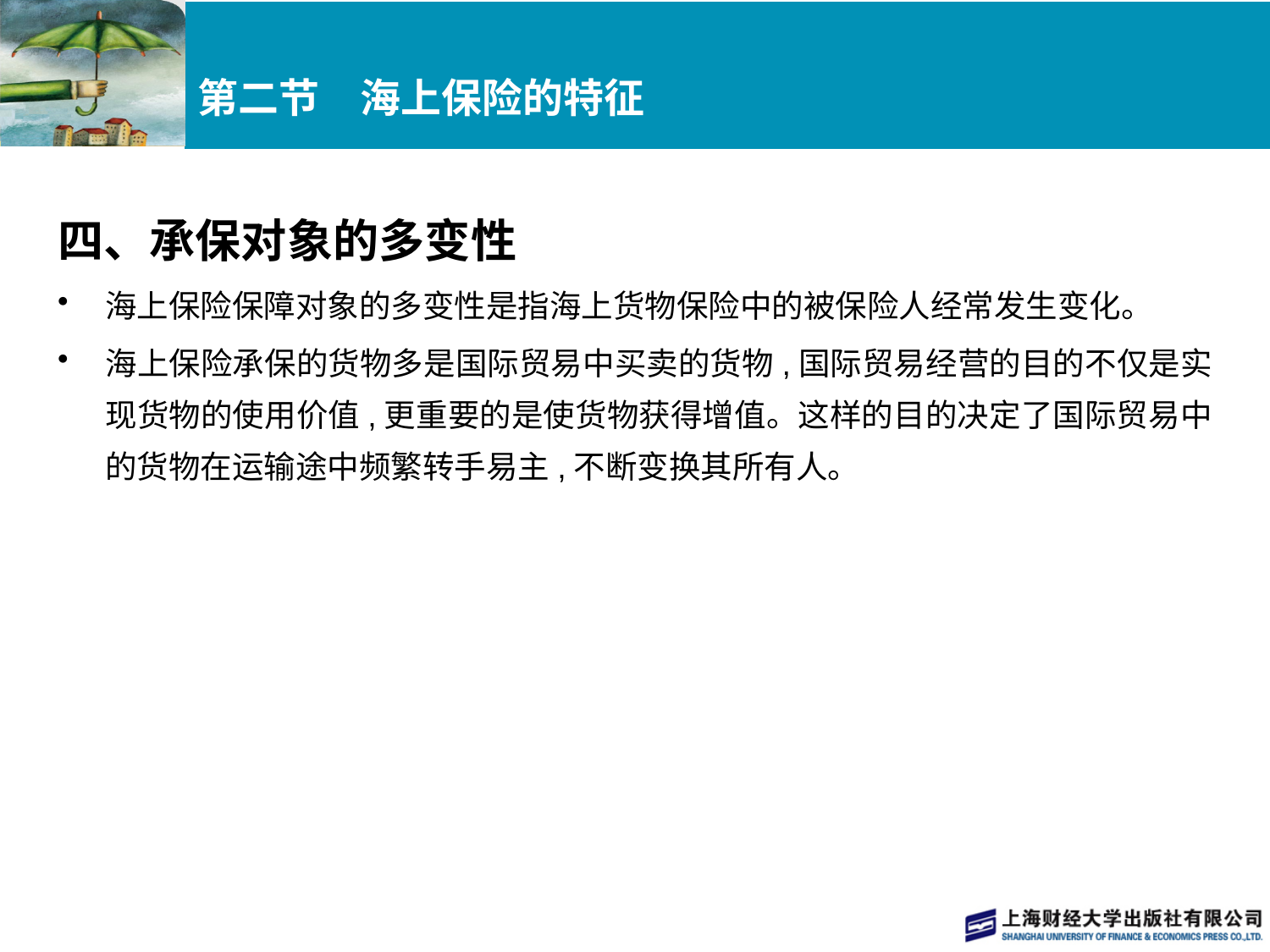

# 第二节　海上保险的特征
四、承保对象的多变性
海上保险保障对象的多变性是指海上货物保险中的被保险人经常发生变化。
海上保险承保的货物多是国际贸易中买卖的货物,国际贸易经营的目的不仅是实现货物的使用价值,更重要的是使货物获得增值。这样的目的决定了国际贸易中的货物在运输途中频繁转手易主,不断变换其所有人。